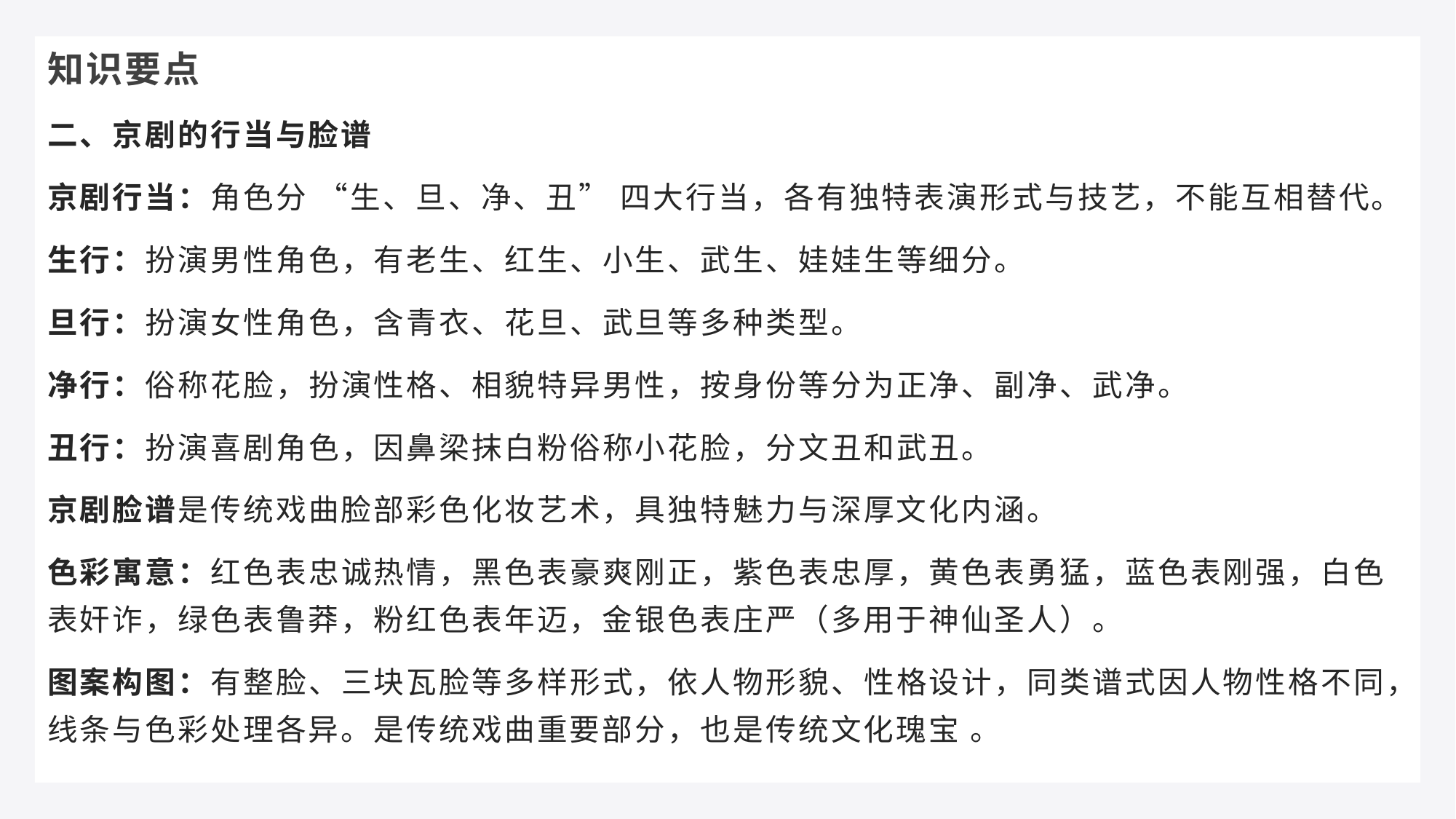

知识要点
二、京剧的行当与脸谱
京剧行当：角色分 “生、旦、净、丑” 四大行当，各有独特表演形式与技艺，不能互相替代。
生行：扮演男性角色，有老生、红生、小生、武生、娃娃生等细分。
旦行：扮演女性角色，含青衣、花旦、武旦等多种类型。
净行：俗称花脸，扮演性格、相貌特异男性，按身份等分为正净、副净、武净。
丑行：扮演喜剧角色，因鼻梁抹白粉俗称小花脸，分文丑和武丑。
京剧脸谱是传统戏曲脸部彩色化妆艺术，具独特魅力与深厚文化内涵。
色彩寓意：红色表忠诚热情，黑色表豪爽刚正，紫色表忠厚，黄色表勇猛，蓝色表刚强，白色表奸诈，绿色表鲁莽，粉红色表年迈，金银色表庄严（多用于神仙圣人）。
图案构图：有整脸、三块瓦脸等多样形式，依人物形貌、性格设计，同类谱式因人物性格不同，线条与色彩处理各异。是传统戏曲重要部分，也是传统文化瑰宝 。